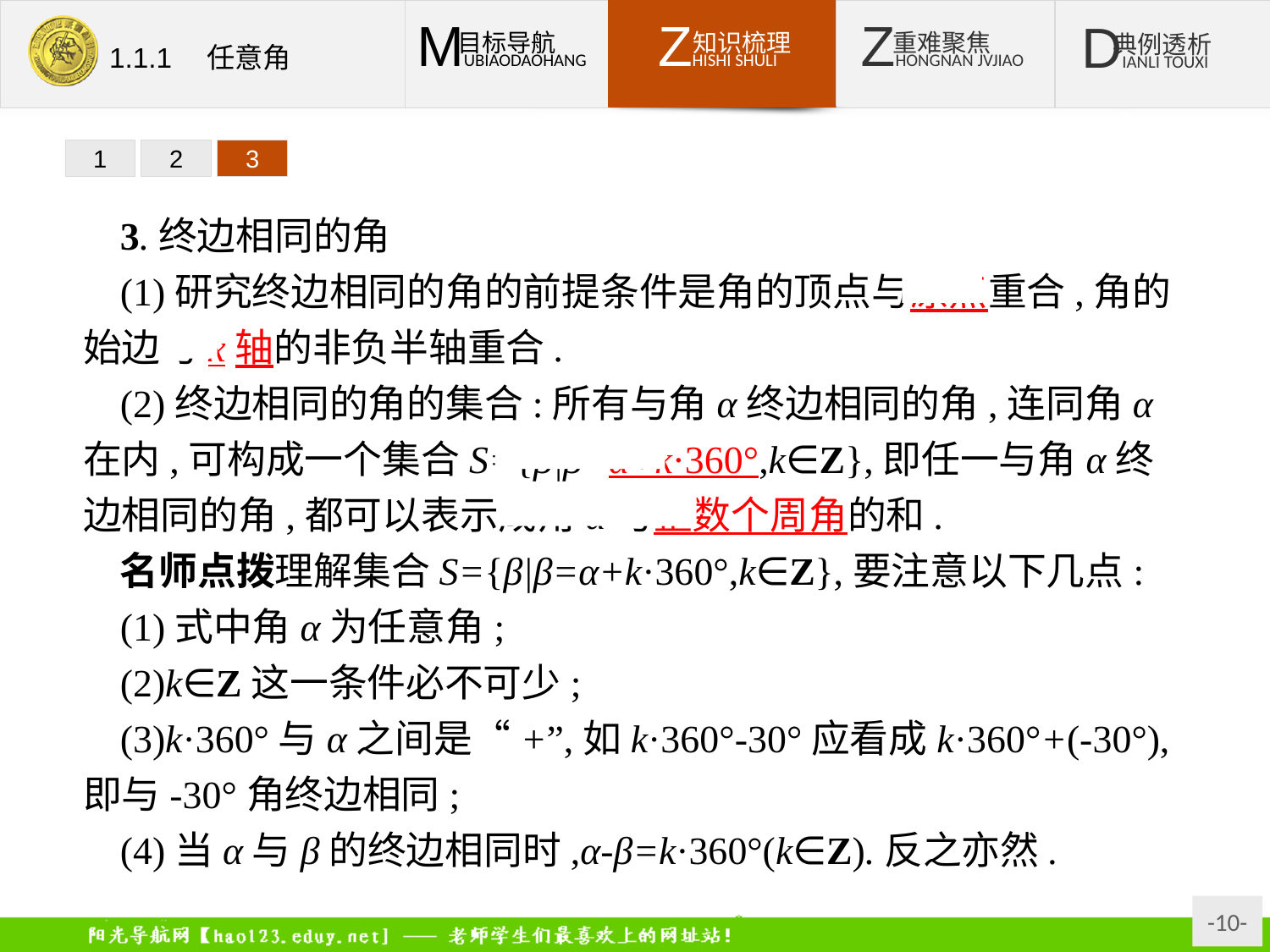

1
2
3
3.终边相同的角
(1)研究终边相同的角的前提条件是角的顶点与原点重合,角的始边与x轴的非负半轴重合.
(2)终边相同的角的集合:所有与角α终边相同的角,连同角α在内,可构成一个集合S={β|β=α+k·360°,k∈Z},即任一与角α终边相同的角,都可以表示成角α与整数个周角的和.
名师点拨理解集合S={β|β=α+k·360°,k∈Z},要注意以下几点:
(1)式中角α为任意角;
(2)k∈Z这一条件必不可少;
(3)k·360°与α之间是“+”,如k·360°-30°应看成k·360°+(-30°),即与-30°角终边相同;
(4)当α与β的终边相同时,α-β=k·360°(k∈Z).反之亦然.